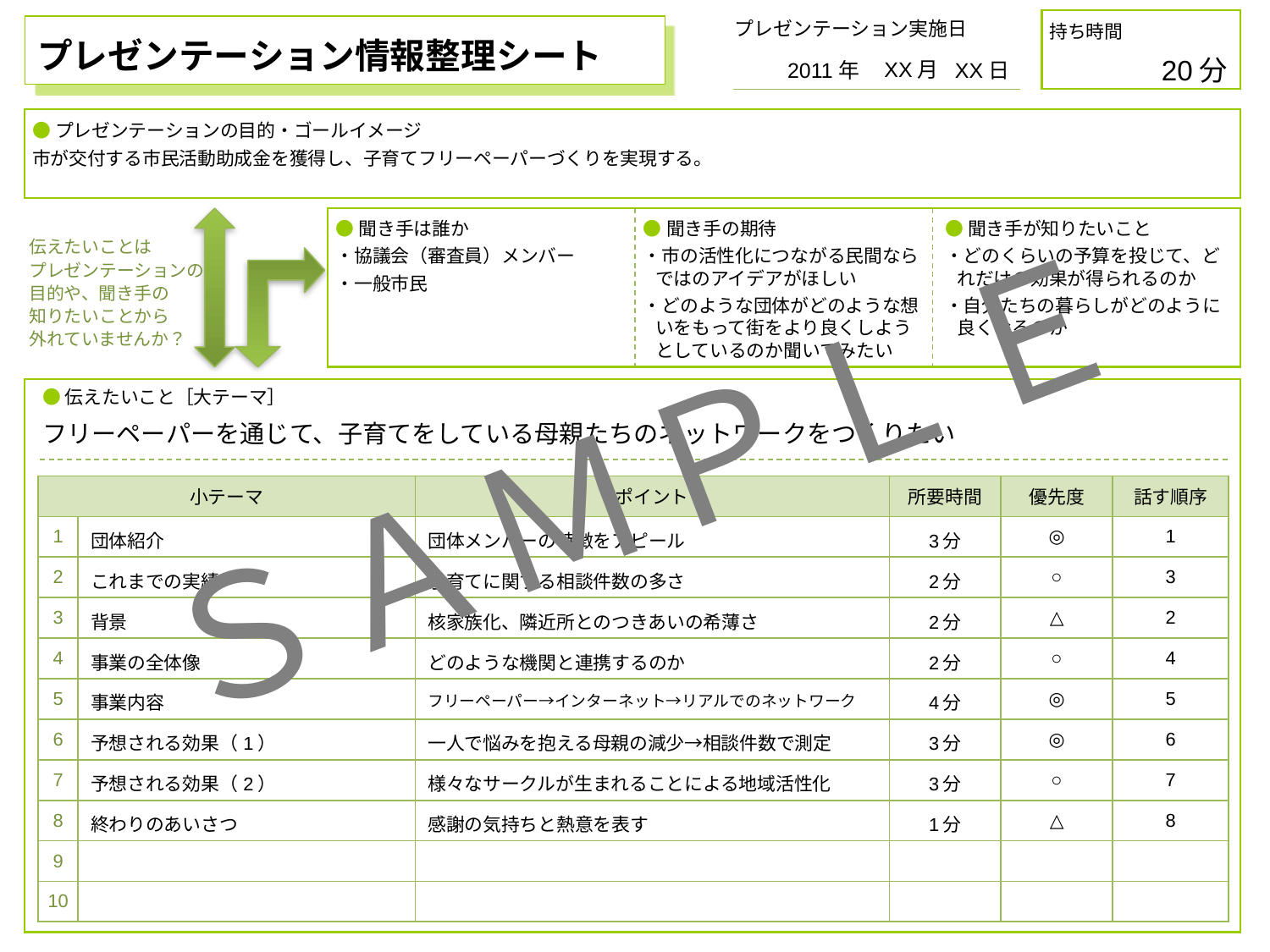

プレゼンテーション実施日
持ち時間
20分
プレゼンテーション情報整理シート
XX月
2011年
XX日
●プレゼンテーションの目的・ゴールイメージ
市が交付する市民活動助成金を獲得し、子育てフリーペーパーづくりを実現する。

●聞き手は誰か
・協議会（審査員）メンバー
・一般市民
●聞き手の期待
・市の活性化につながる民間ならではのアイデアがほしい
・どのような団体がどのような想いをもって街をより良くしようとしているのか聞いてみたい
●聞き手が知りたいこと
・どのくらいの予算を投じて、どれだけの効果が得られるのか
・自分たちの暮らしがどのように良くなるのか
伝えたいことは
プレゼンテーションの
目的や、聞き手の
知りたいことから
外れていませんか？

ＳＡＭＰＬＥ

●伝えたいこと［大テーマ］
フリーペーパーを通じて、子育てをしている母親たちのネットワークをつくりたい
| 小テーマ |  | ポイント | 所要時間 | 優先度 | 話す順序 |
| --- | --- | --- | --- | --- | --- |
| 1 | 団体紹介 | 団体メンバーの特徴をアピール | 3分 | ◎ | 1 |
| 2 | これまでの実績 | 子育てに関する相談件数の多さ | 2分 | ○ | 3 |
| 3 | 背景 | 核家族化、隣近所とのつきあいの希薄さ | 2分 | △ | 2 |
| 4 | 事業の全体像 | どのような機関と連携するのか | 2分 | ○ | 4 |
| 5 | 事業内容 | フリーペーパー→インターネット→リアルでのネットワーク | 4分 | ◎ | 5 |
| 6 | 予想される効果（1） | 一人で悩みを抱える母親の減少→相談件数で測定 | 3分 | ◎ | 6 |
| 7 | 予想される効果（2） | 様々なサークルが生まれることによる地域活性化 | 3分 | ○ | 7 |
| 8 | 終わりのあいさつ | 感謝の気持ちと熱意を表す | 1分 | △ | 8 |
| 9 |  |  |  |  |  |
| 10 |  |  |  |  |  |